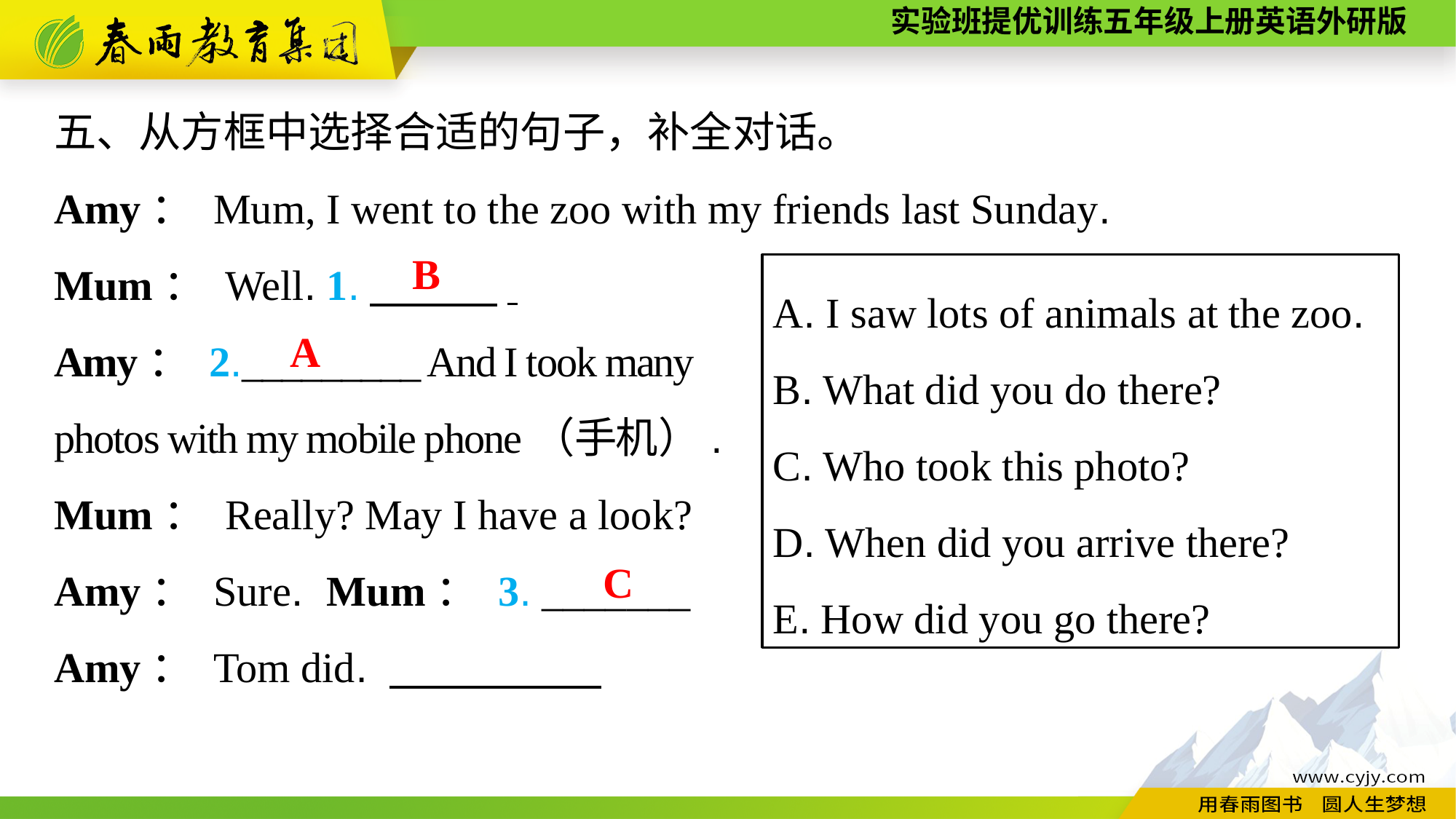

五、从方框中选择合适的句子，补全对话。
Amy： Mum, I went to the zoo with my friends last Sunday.
Mum： Well. 1.　　　.
Amy： 2._________ And I took many
photos with my mobile phone（手机）.
Mum： Really? May I have a look?
Amy： Sure.  Mum： 3. _______
Amy： Tom did.
B
A. I saw lots of animals at the zoo.
B. What did you do there?
C. Who took this photo?
D. When did you arrive there?
E. How did you go there?
A
C